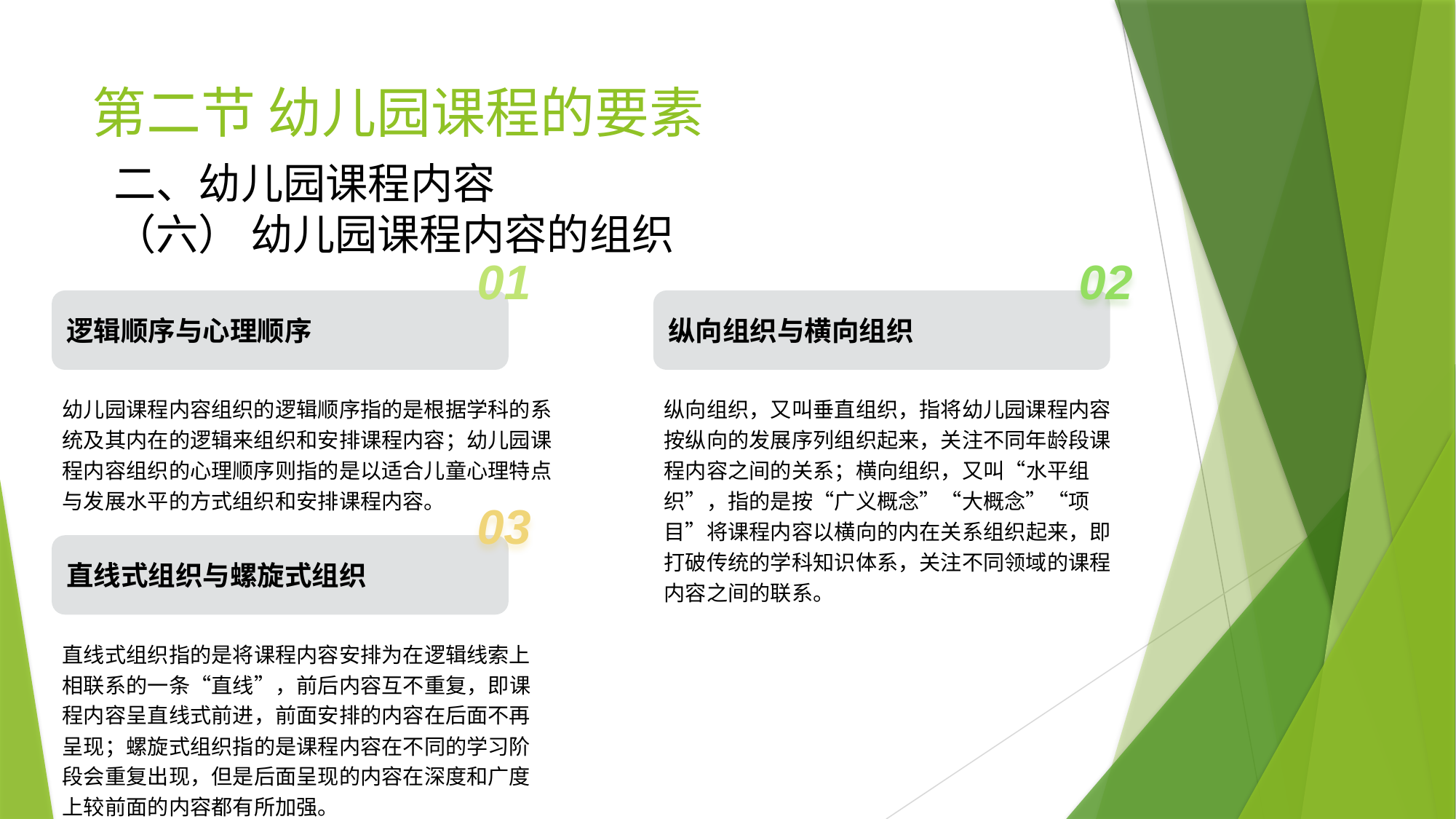

# 第二节 幼儿园课程的要素
二、幼儿园课程内容
（六） 幼儿园课程内容的组织
01
逻辑顺序与心理顺序
幼儿园课程内容组织的逻辑顺序指的是根据学科的系统及其内在的逻辑来组织和安排课程内容；幼儿园课程内容组织的心理顺序则指的是以适合儿童心理特点与发展水平的方式组织和安排课程内容。
02
纵向组织与横向组织
纵向组织，又叫垂直组织，指将幼儿园课程内容按纵向的发展序列组织起来，关注不同年龄段课程内容之间的关系；横向组织，又叫“水平组织”，指的是按“广义概念”“大概念”“项目”将课程内容以横向的内在关系组织起来，即打破传统的学科知识体系，关注不同领域的课程内容之间的联系。
03
直线式组织与螺旋式组织
直线式组织指的是将课程内容安排为在逻辑线索上相联系的一条“直线”，前后内容互不重复，即课程内容呈直线式前进，前面安排的内容在后面不再呈现；螺旋式组织指的是课程内容在不同的学习阶段会重复出现，但是后面呈现的内容在深度和广度上较前面的内容都有所加强。